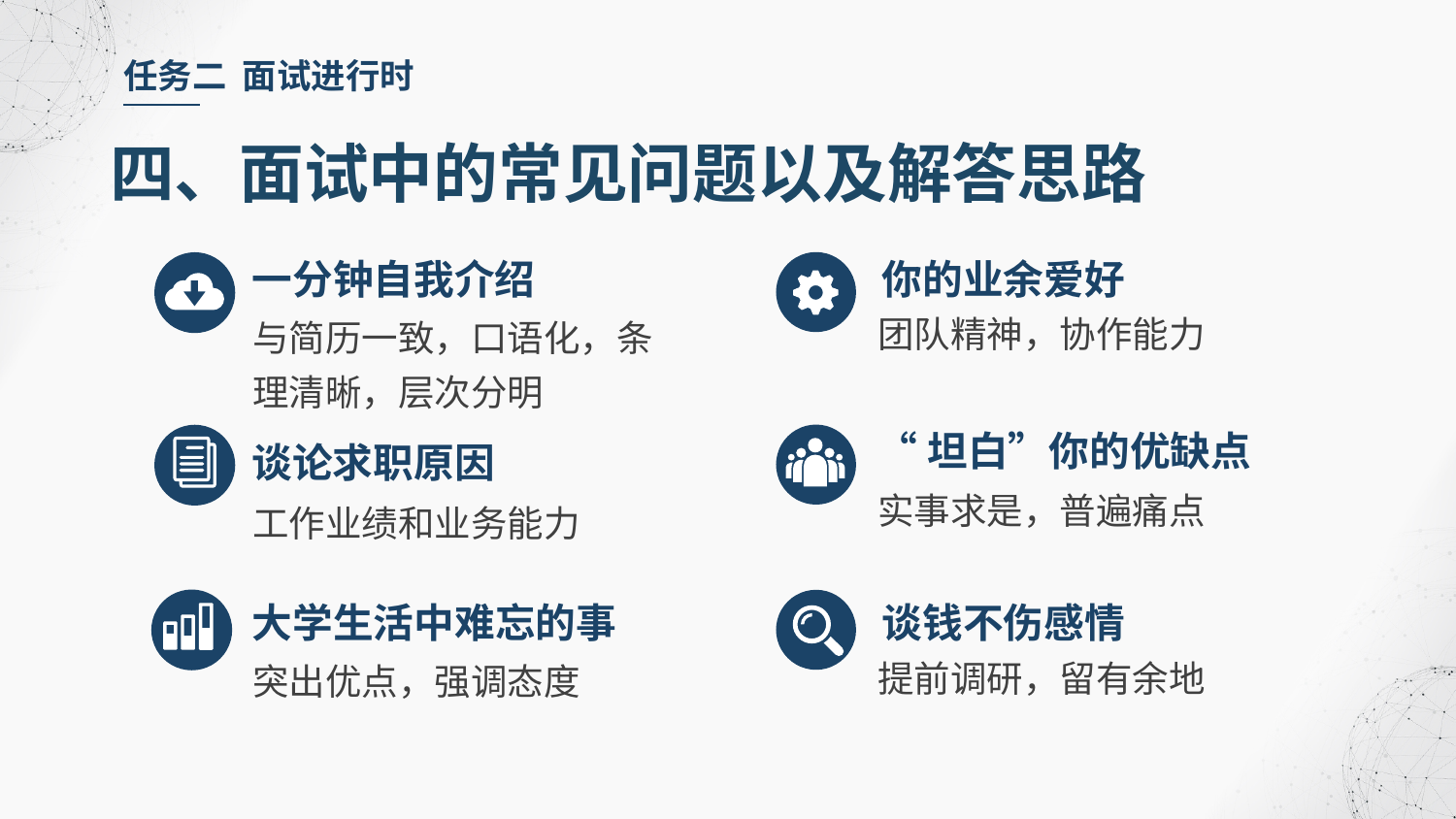

任务二  面试进行时
四、面试中的常见问题以及解答思路
一分钟自我介绍
你的业余爱好

团队精神，协作能力
与简历一致，口语化，条理清晰，层次分明
“坦白”你的优缺点

谈论求职原因
实事求是，普遍痛点
工作业绩和业务能力

大学生活中难忘的事
谈钱不伤感情
提前调研，留有余地
突出优点，强调态度